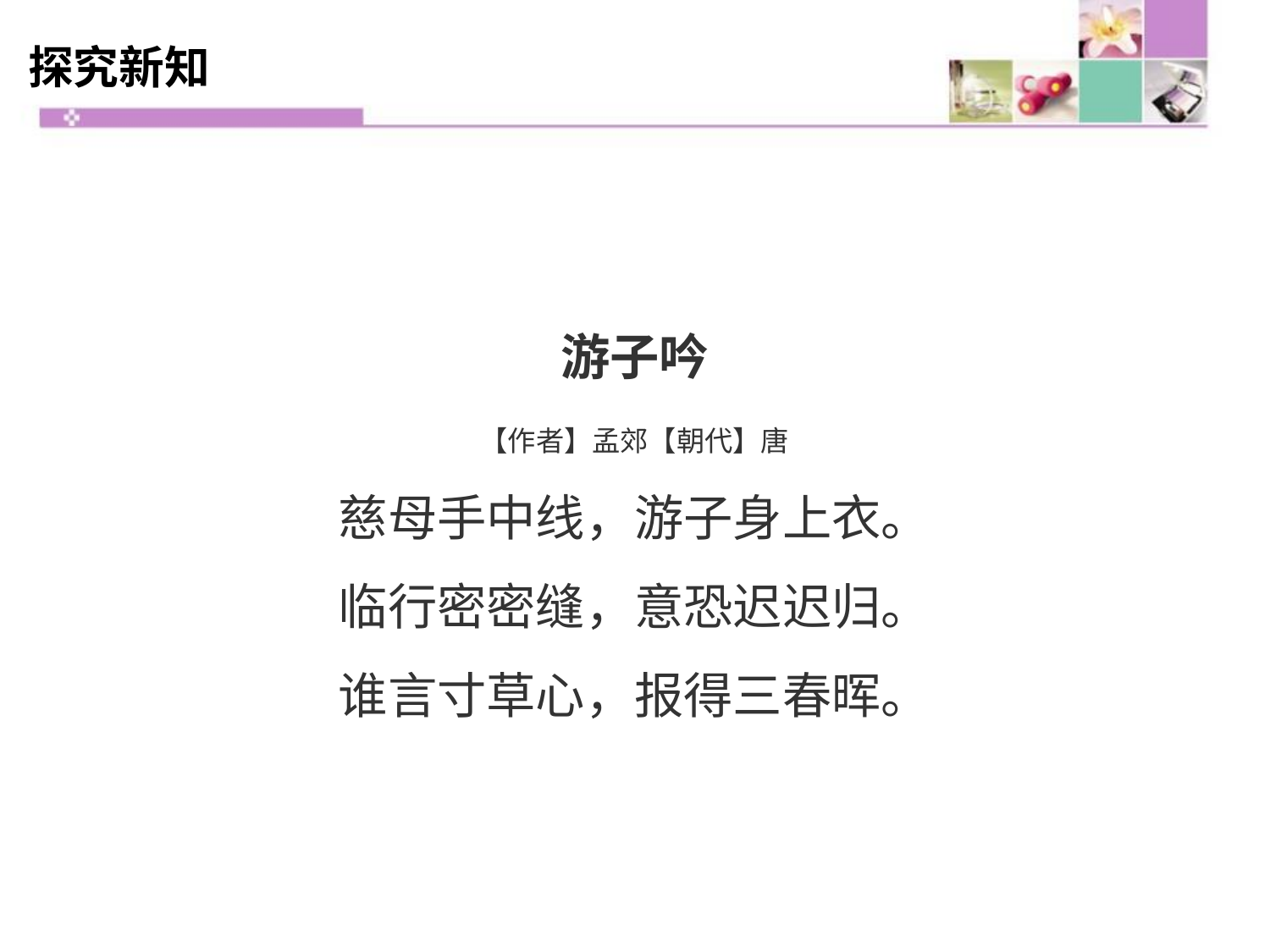

# 探究新知
游子吟
【作者】孟郊【朝代】唐
慈母手中线，游子身上衣。
临行密密缝，意恐迟迟归。
谁言寸草心，报得三春晖。